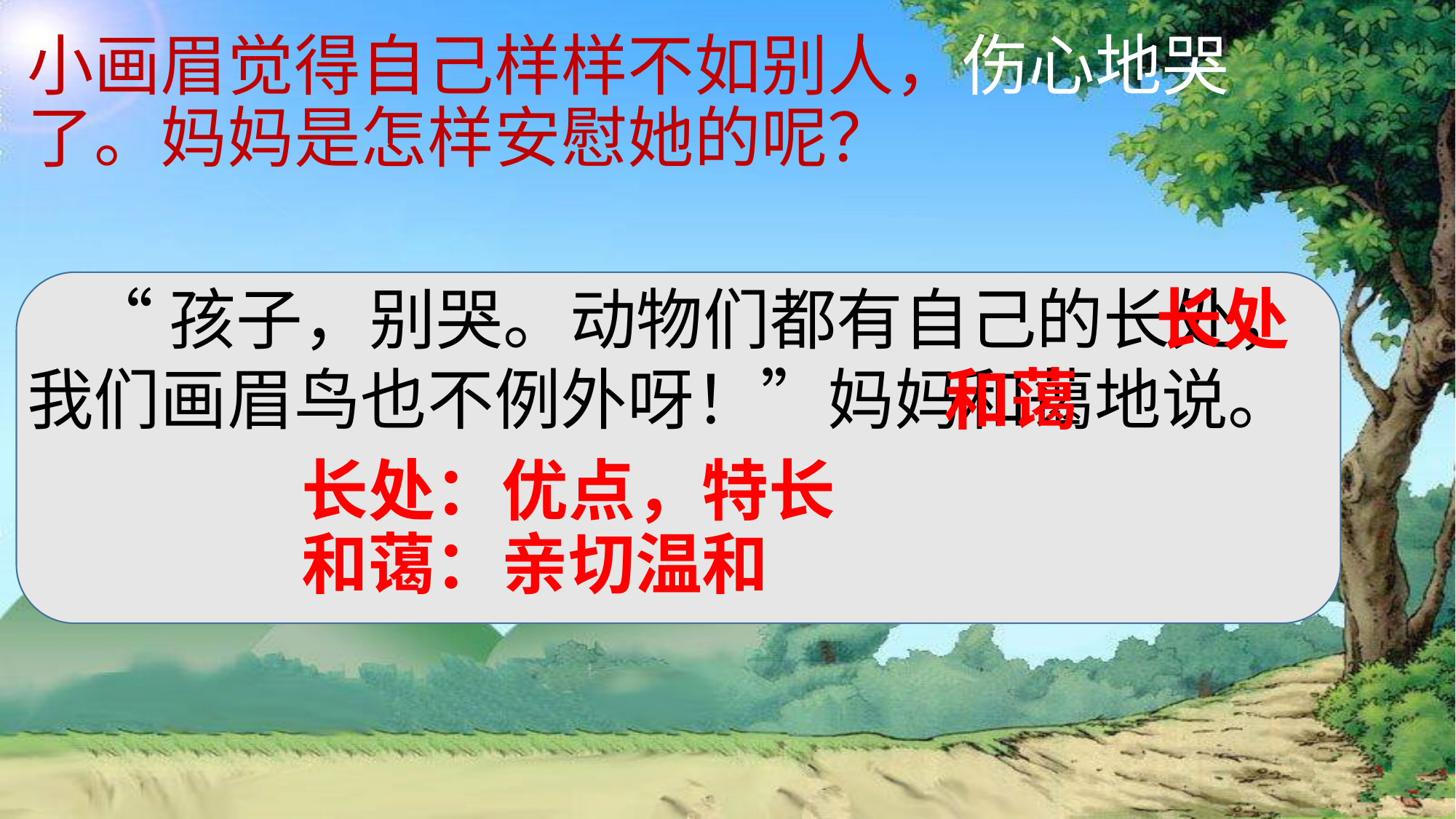

# 小画眉觉得自己样样不如别人，伤心地哭了。妈妈是怎样安慰她的呢？

    “孩子，别哭。动物们都有自己的长处，我们画眉鸟也不例外呀！”妈妈和蔼地说。
长处
和蔼
长处：优点，特长
和蔼：亲切温和